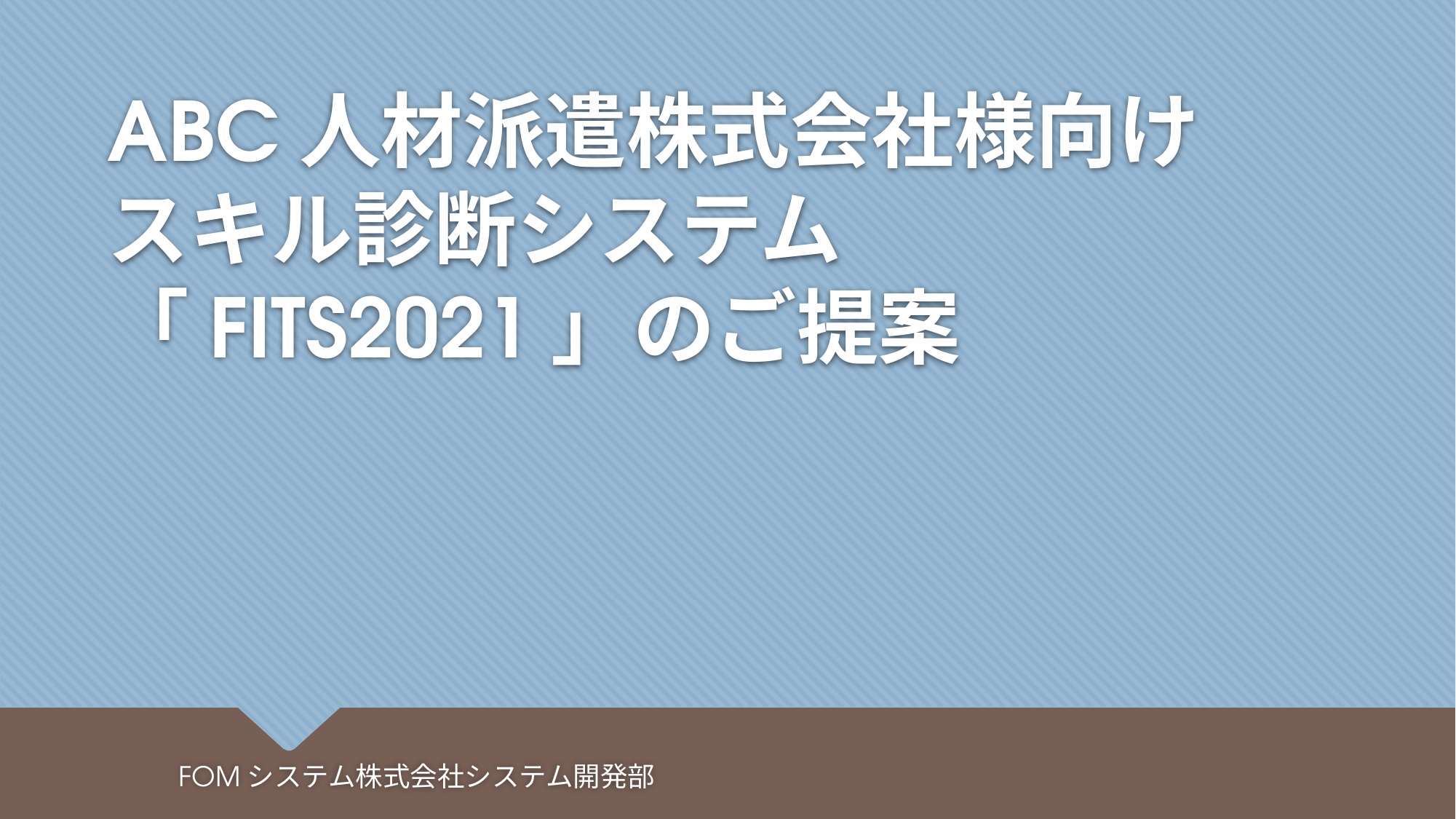

# ABC人材派遣株式会社様向け スキル診断システム 「FITS2021」のご提案
FOMシステム株式会社システム開発部